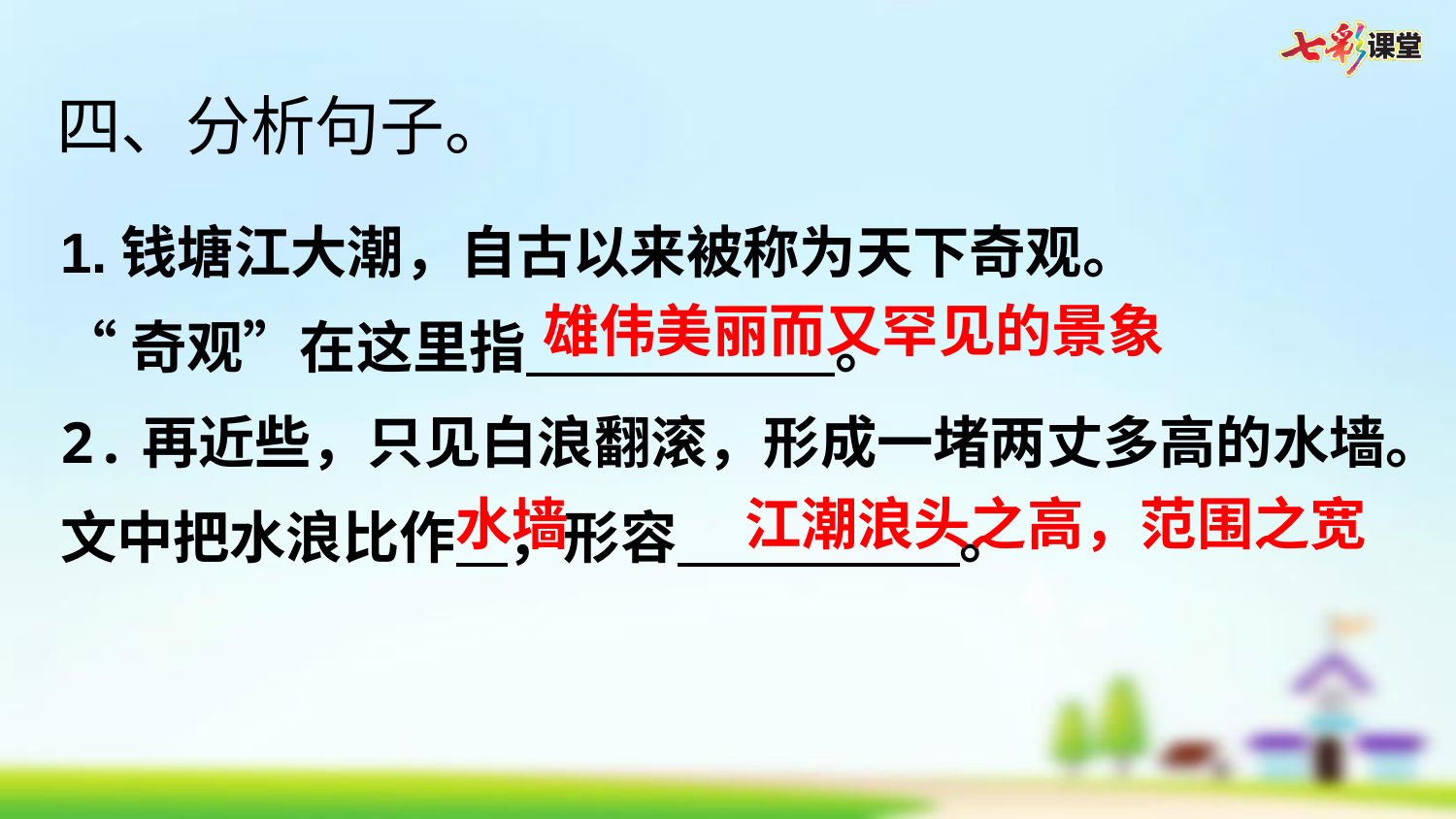

四、分析句子。
1.钱塘江大潮，自古以来被称为天下奇观。
“奇观”在这里指                        。
2.再近些，只见白浪翻滚，形成一堵两丈多高的水墙。
文中把水浪比作    ，形容                      。
雄伟美丽而又罕见的景象
水墙
江潮浪头之高，范围之宽